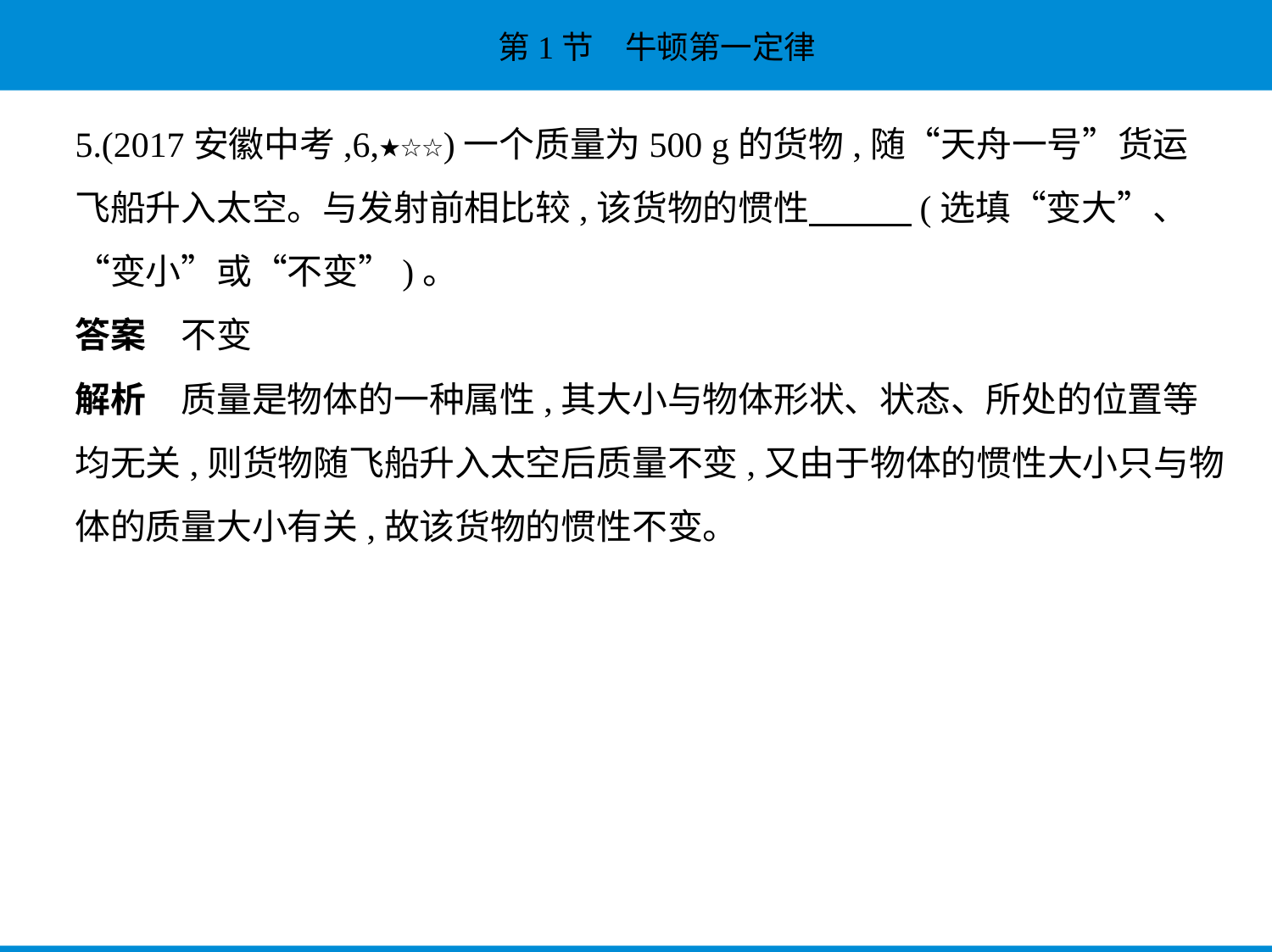

5.(2017安徽中考,6,★☆☆)一个质量为500 g的货物,随“天舟一号”货运
飞船升入太空。与发射前相比较,该货物的惯性　　    (选填“变大”、
“变小”或“不变”)。
答案　不变
解析　质量是物体的一种属性,其大小与物体形状、状态、所处的位置等
均无关,则货物随飞船升入太空后质量不变,又由于物体的惯性大小只与物
体的质量大小有关,故该货物的惯性不变。